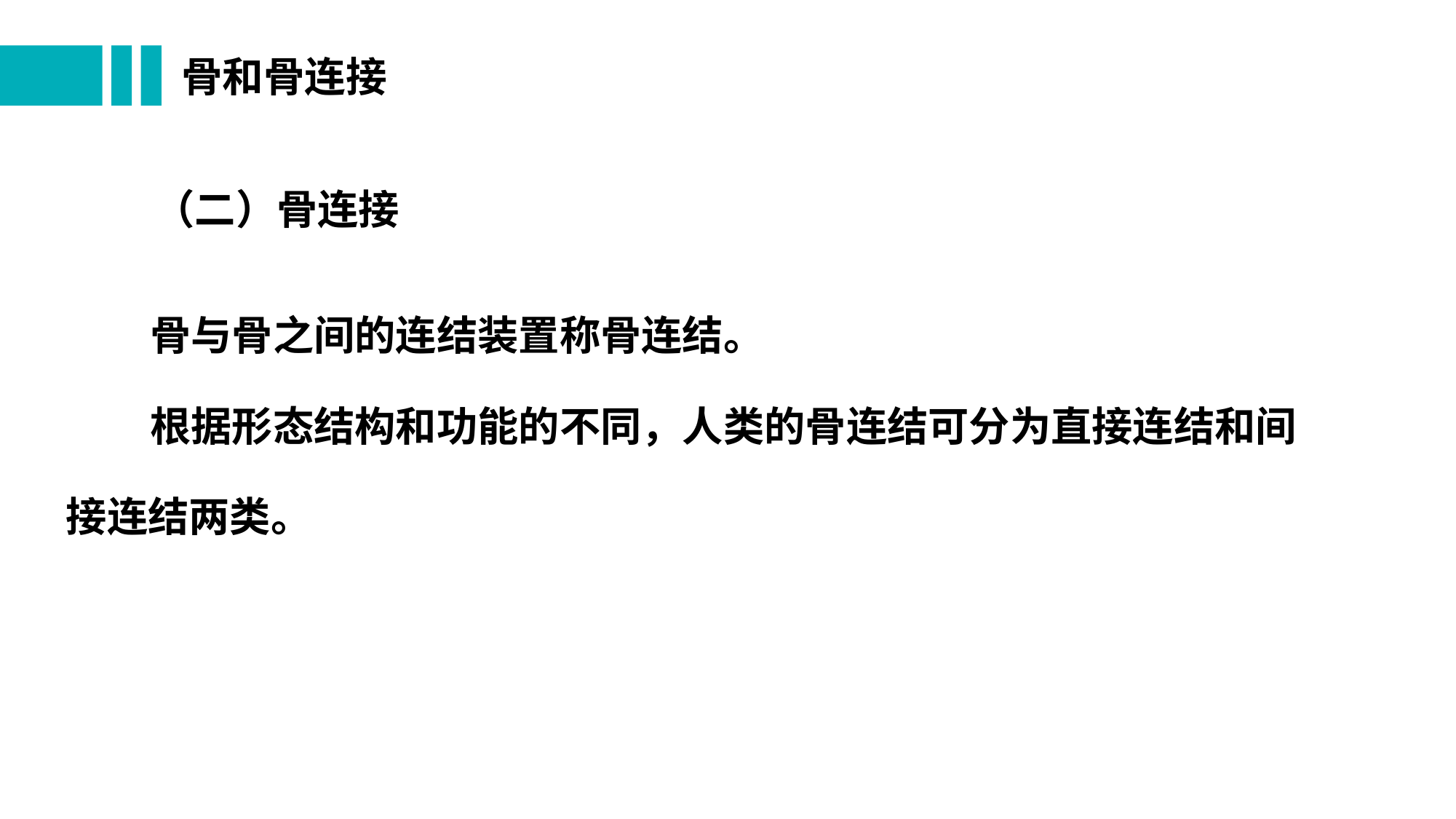

# 骨和骨连接
 （二）骨连接
        骨与骨之间的连结装置称骨连结。
        根据形态结构和功能的不同，人类的骨连结可分为直接连结和间接连结两类。